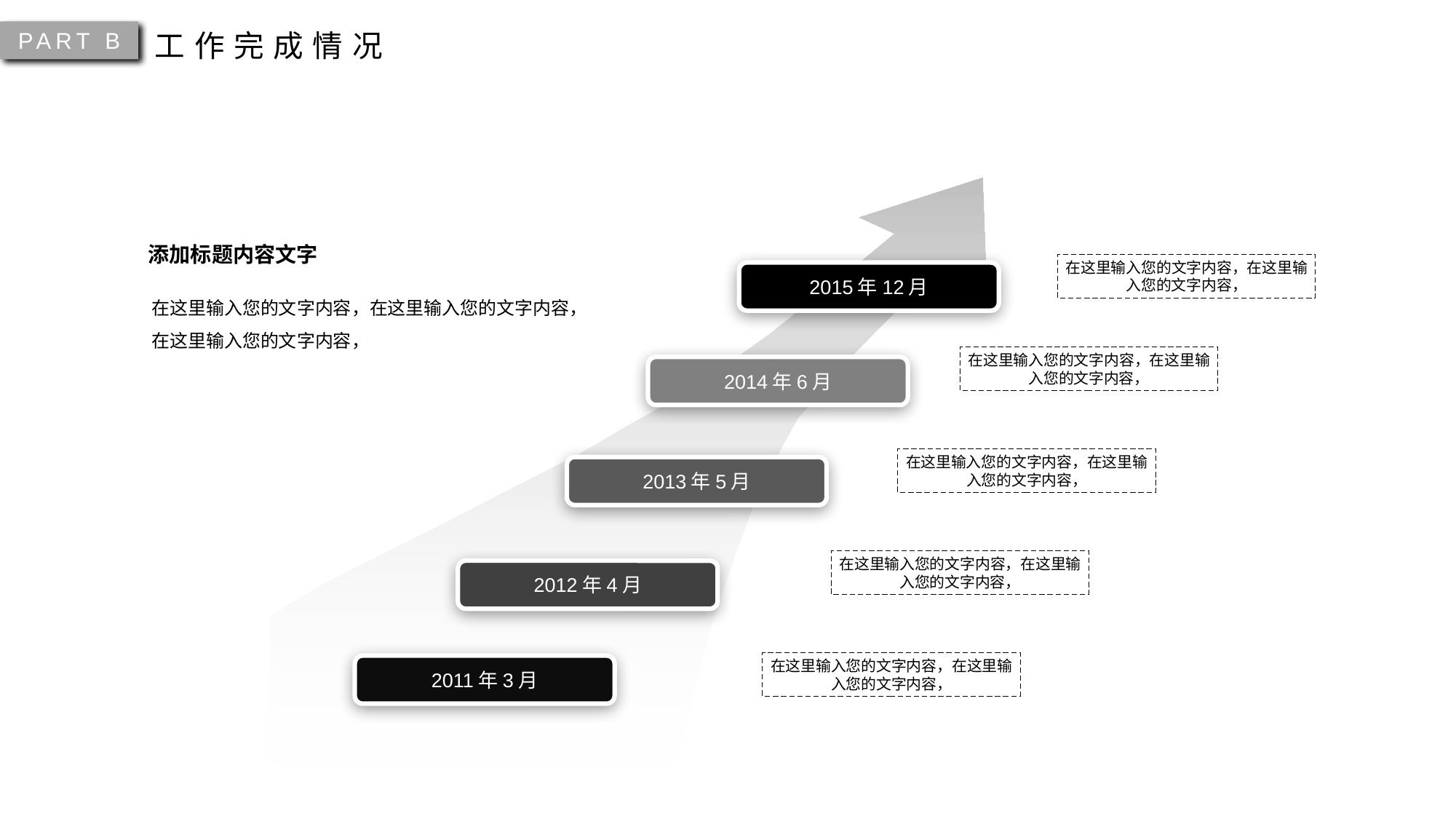

PART B
工作完成情况

添加标题内容文字
在这里输入您的文字内容，在这里输入您的文字内容，
2015年12月
在这里输入您的文字内容，在这里输入您的文字内容，在这里输入您的文字内容，
在这里输入您的文字内容，在这里输入您的文字内容，
2014年6月
在这里输入您的文字内容，在这里输入您的文字内容，
2013年5月
在这里输入您的文字内容，在这里输入您的文字内容，
2012年4月
在这里输入您的文字内容，在这里输入您的文字内容，
2011年3月